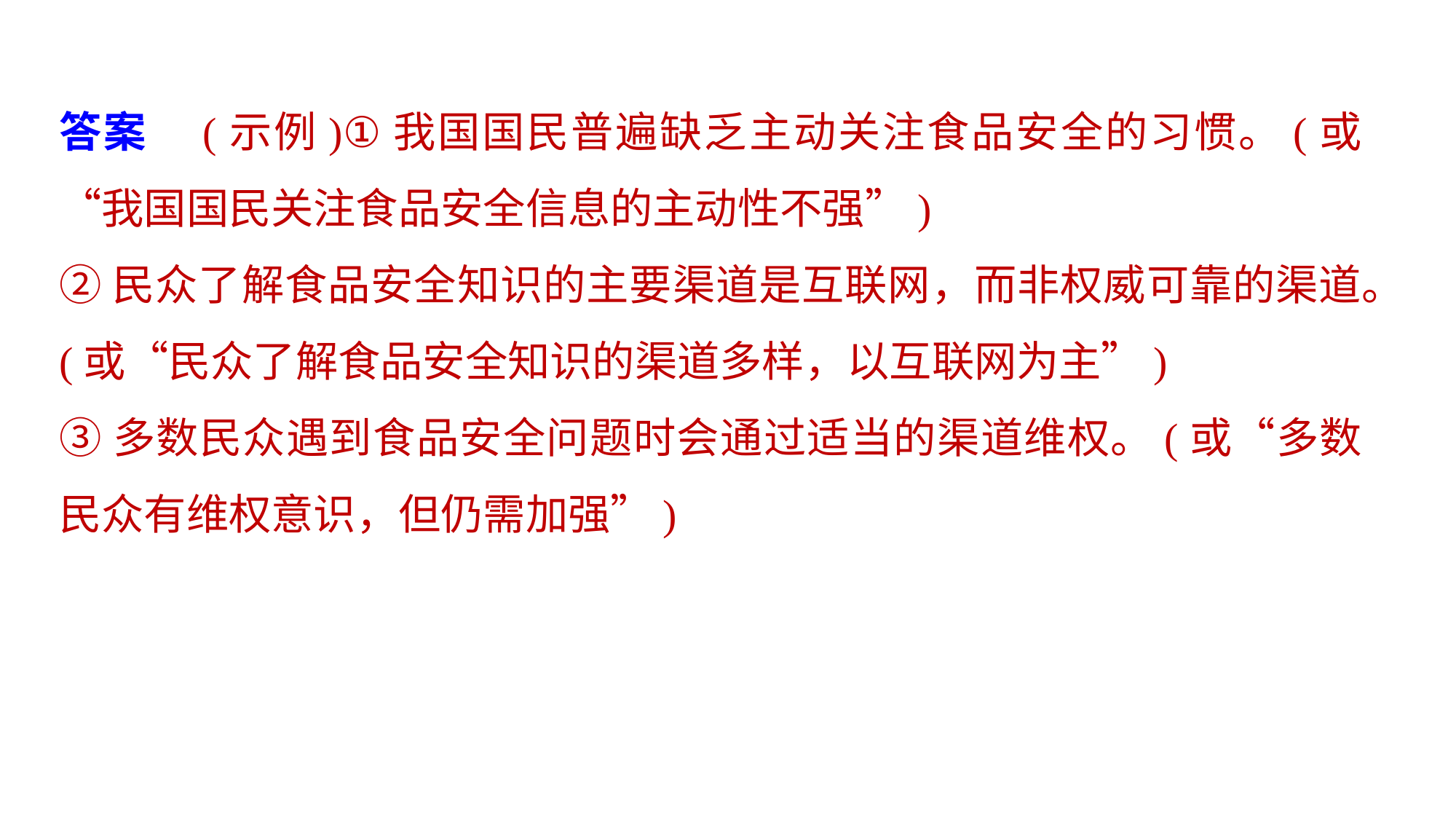

答案　(示例)①我国国民普遍缺乏主动关注食品安全的习惯。(或“我国国民关注食品安全信息的主动性不强”)
②民众了解食品安全知识的主要渠道是互联网，而非权威可靠的渠道。(或“民众了解食品安全知识的渠道多样，以互联网为主”)
③多数民众遇到食品安全问题时会通过适当的渠道维权。(或“多数民众有维权意识，但仍需加强”)